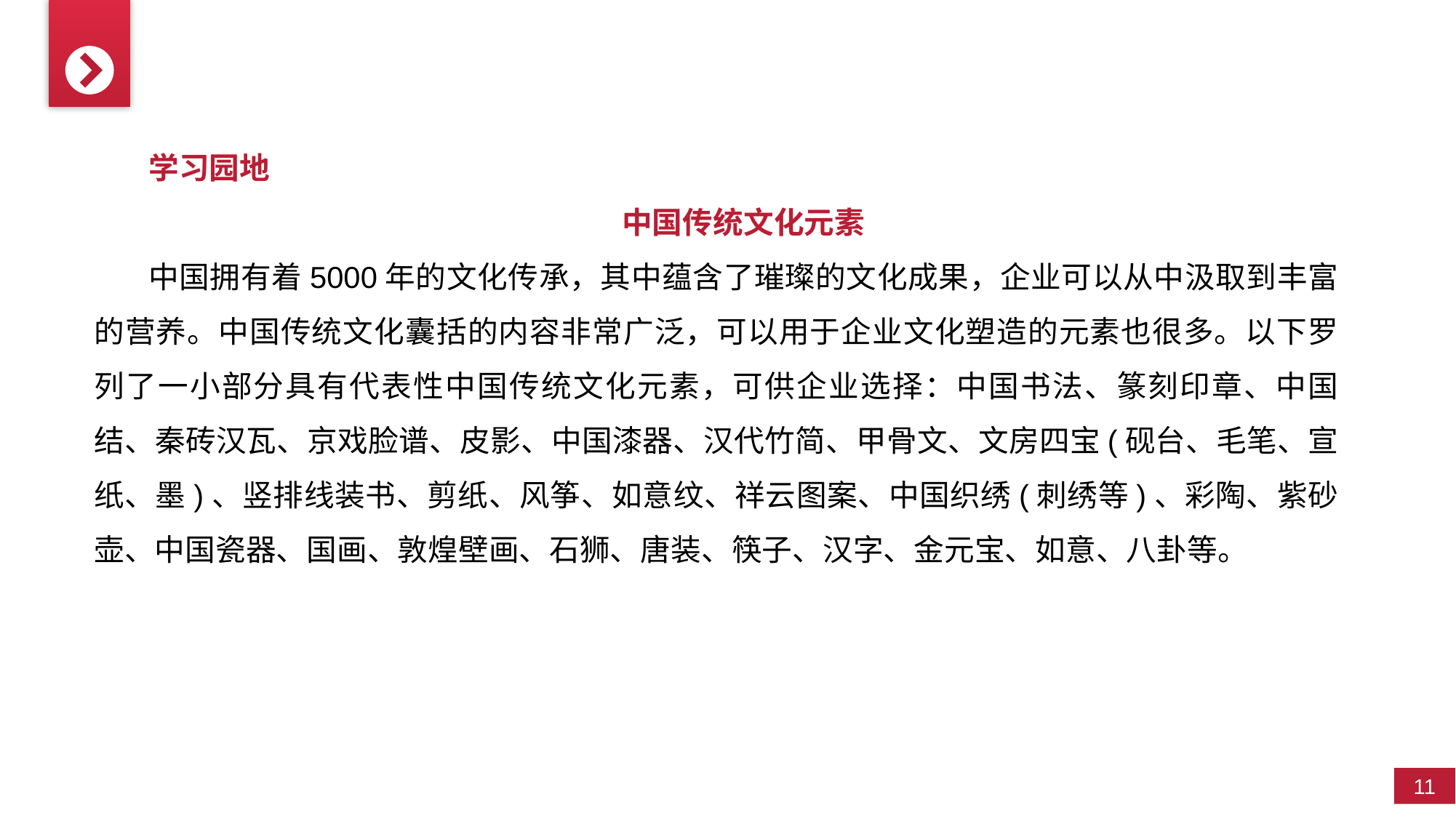

学习园地
中国传统文化元素
中国拥有着5000年的文化传承，其中蕴含了璀璨的文化成果，企业可以从中汲取到丰富的营养。中国传统文化囊括的内容非常广泛，可以用于企业文化塑造的元素也很多。以下罗列了一小部分具有代表性中国传统文化元素，可供企业选择：中国书法、篆刻印章、中国结、秦砖汉瓦、京戏脸谱、皮影、中国漆器、汉代竹简、甲骨文、文房四宝(砚台、毛笔、宣纸、墨)、竖排线装书、剪纸、风筝、如意纹、祥云图案、中国织绣(刺绣等)、彩陶、紫砂壶、中国瓷器、国画、敦煌壁画、石狮、唐装、筷子、汉字、金元宝、如意、八卦等。